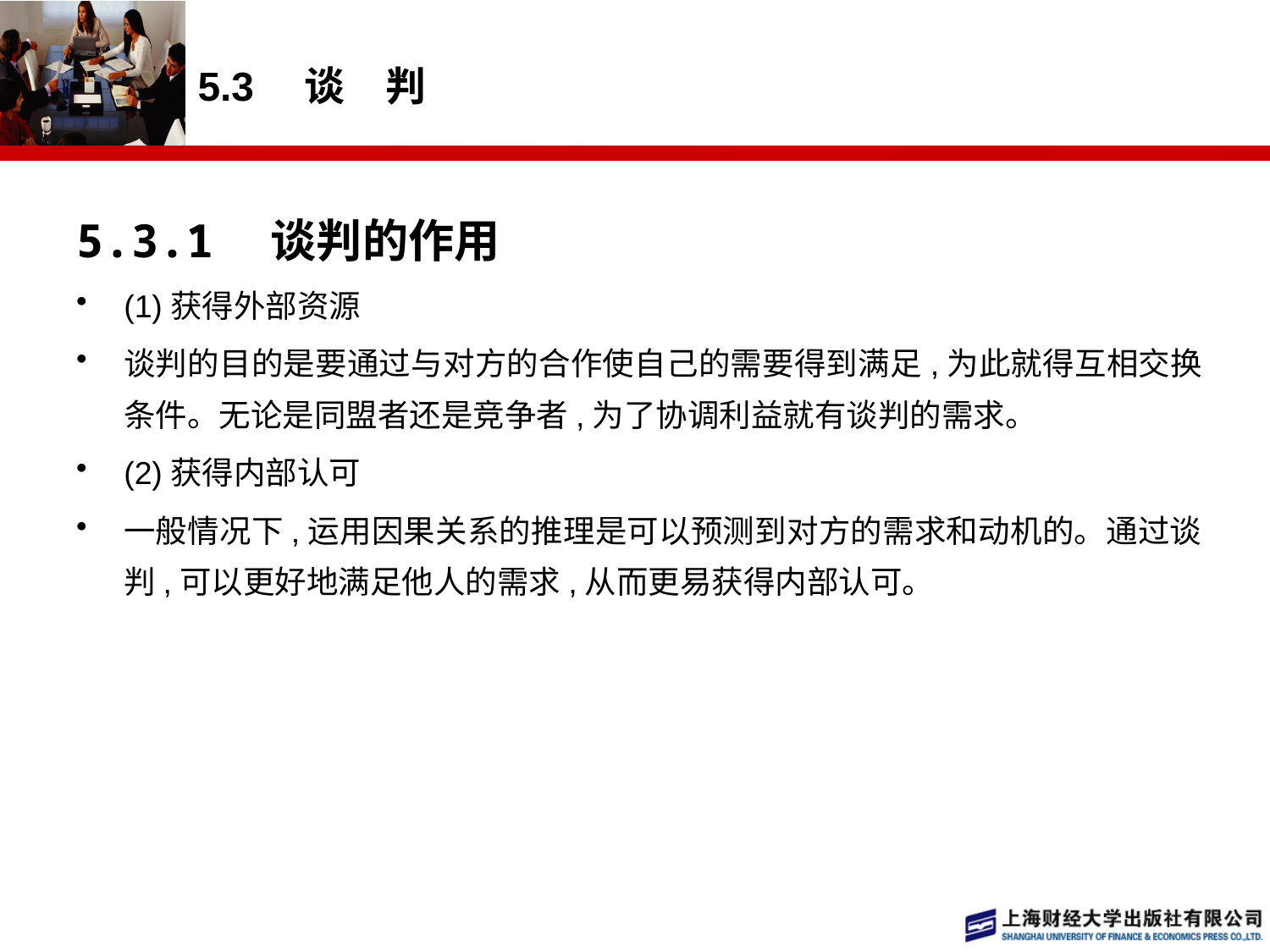

# 5.3　谈　判
5.3.1　谈判的作用
(1)获得外部资源
谈判的目的是要通过与对方的合作使自己的需要得到满足,为此就得互相交换条件。无论是同盟者还是竞争者,为了协调利益就有谈判的需求。
(2)获得内部认可
一般情况下,运用因果关系的推理是可以预测到对方的需求和动机的。通过谈判,可以更好地满足他人的需求,从而更易获得内部认可。